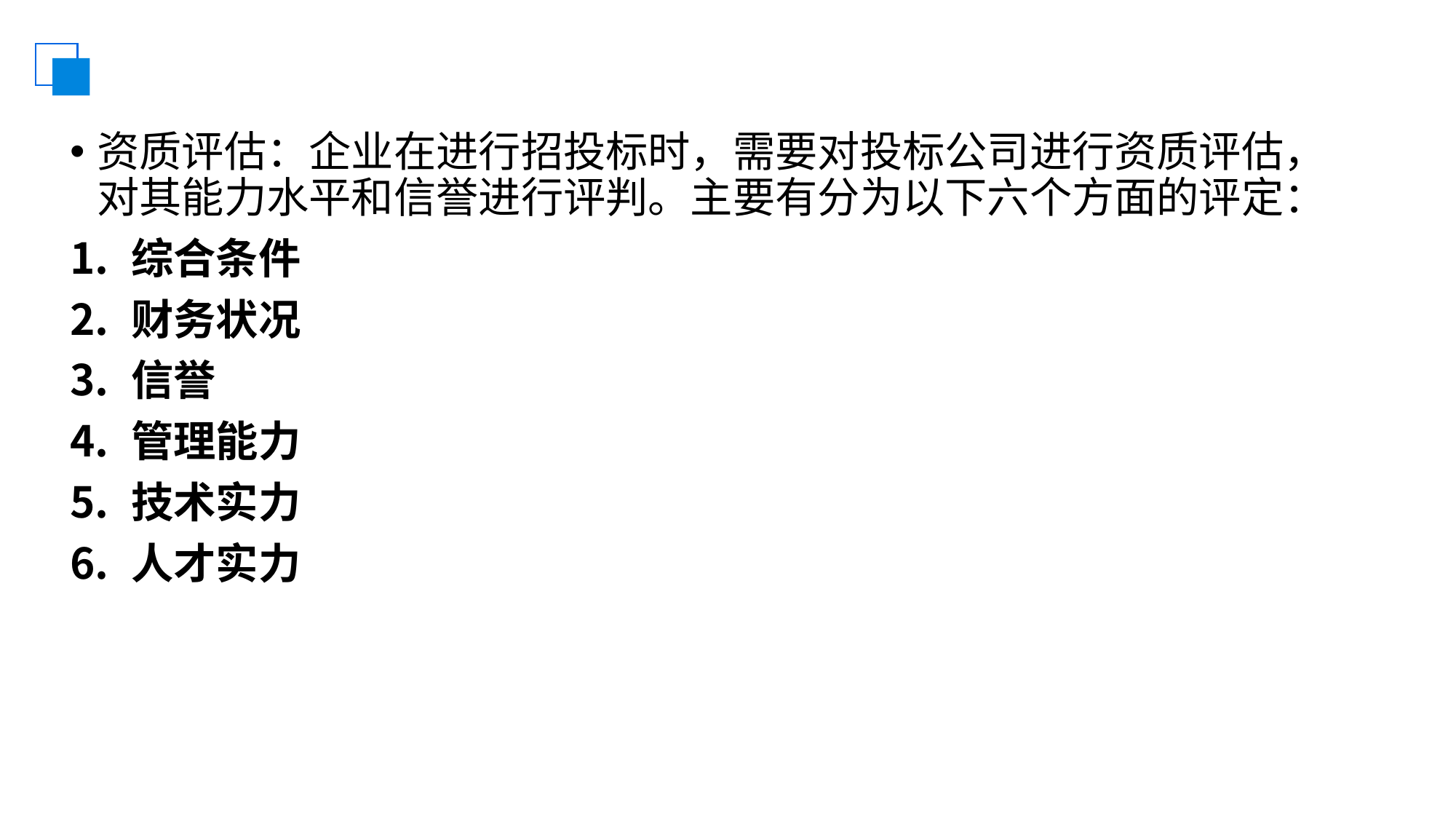

#
资质评估：企业在进行招投标时，需要对投标公司进行资质评估，对其能力水平和信誉进行评判。主要有分为以下六个方面的评定：
综合条件
财务状况
信誉
管理能力
技术实力
人才实力